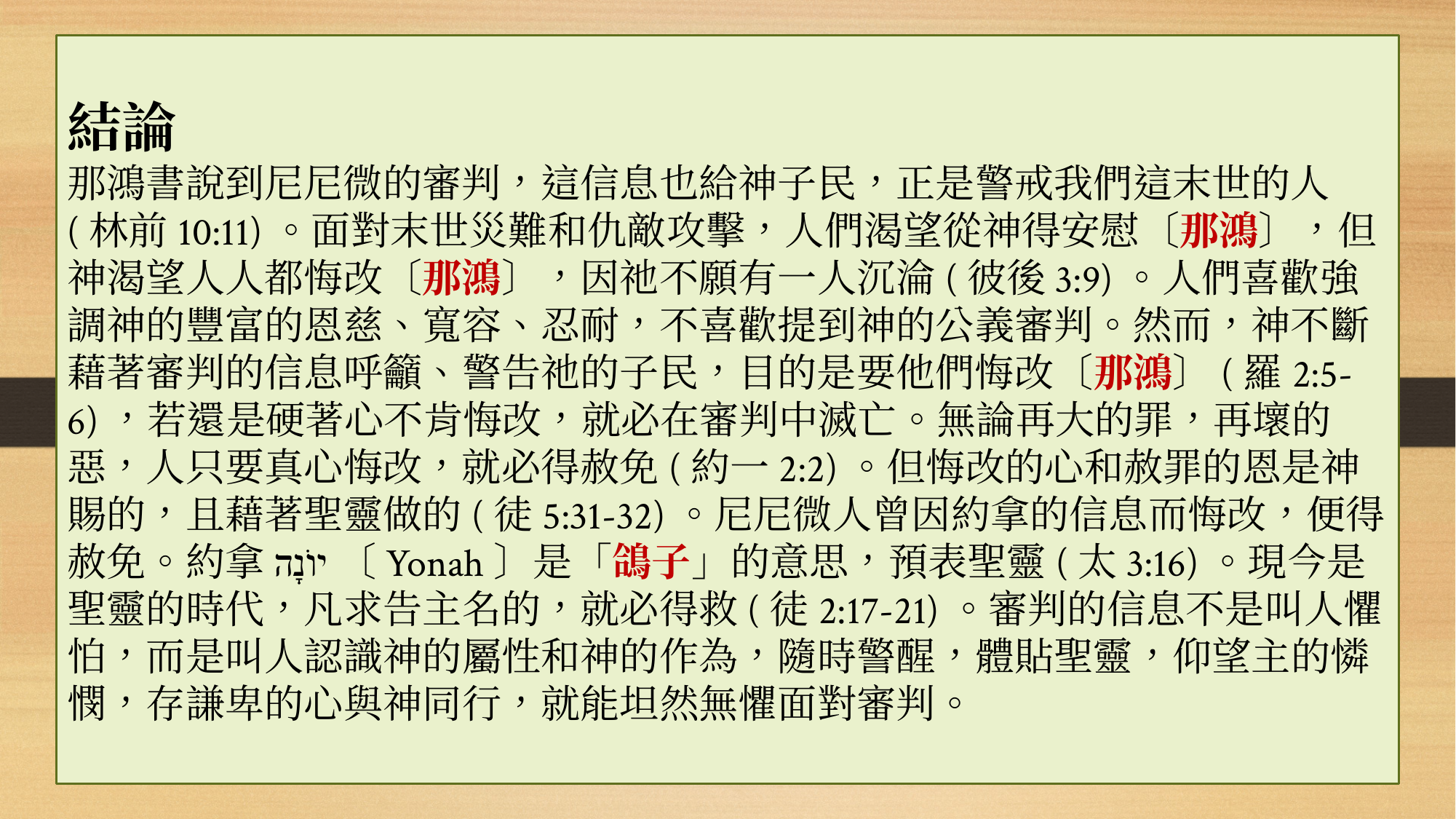

結論
那鴻書說到尼尼微的審判，這信息也給神子民，正是警戒我們這末世的人(林前10:11)。面對末世災難和仇敵攻擊，人們渴望從神得安慰〔那鴻〕，但神渴望人人都悔改〔那鴻〕，因祂不願有一人沉淪(彼後3:9)。人們喜歡強調神的豐富的恩慈、寬容、忍耐，不喜歡提到神的公義審判。然而，神不斷藉著審判的信息呼籲、警告祂的子民，目的是要他們悔改〔那鴻〕(羅2:5-6)，若還是硬著心不肯悔改，就必在審判中滅亡。無論再大的罪，再壞的惡，人只要真心悔改，就必得赦免(約一2:2)。但悔改的心和赦罪的恩是神賜的，且藉著聖靈做的(徒5:31-32)。尼尼微人曾因約拿的信息而悔改，便得赦免。約拿יוֹנָה〔Yonah〕是「鴿子」的意思，預表聖靈(太3:16)。現今是聖靈的時代，凡求告主名的，就必得救(徒2:17-21)。審判的信息不是叫人懼怕，而是叫人認識神的屬性和神的作為，隨時警醒，體貼聖靈，仰望主的憐憫，存謙卑的心與神同行，就能坦然無懼面對審判。
#